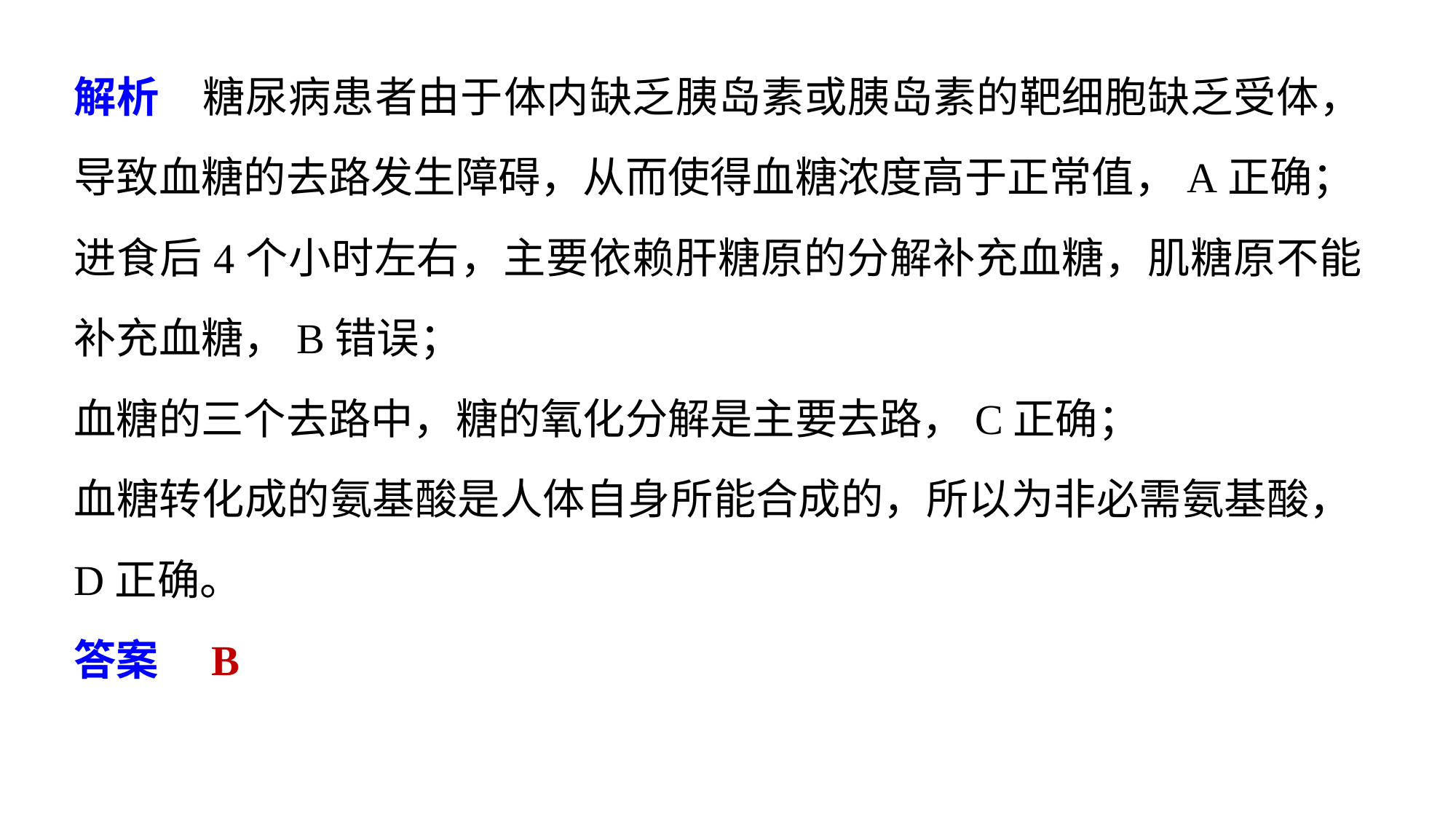

解析　糖尿病患者由于体内缺乏胰岛素或胰岛素的靶细胞缺乏受体，导致血糖的去路发生障碍，从而使得血糖浓度高于正常值，A正确；
进食后4个小时左右，主要依赖肝糖原的分解补充血糖，肌糖原不能补充血糖，B错误；
血糖的三个去路中，糖的氧化分解是主要去路，C正确；
血糖转化成的氨基酸是人体自身所能合成的，所以为非必需氨基酸，D正确。
答案　B